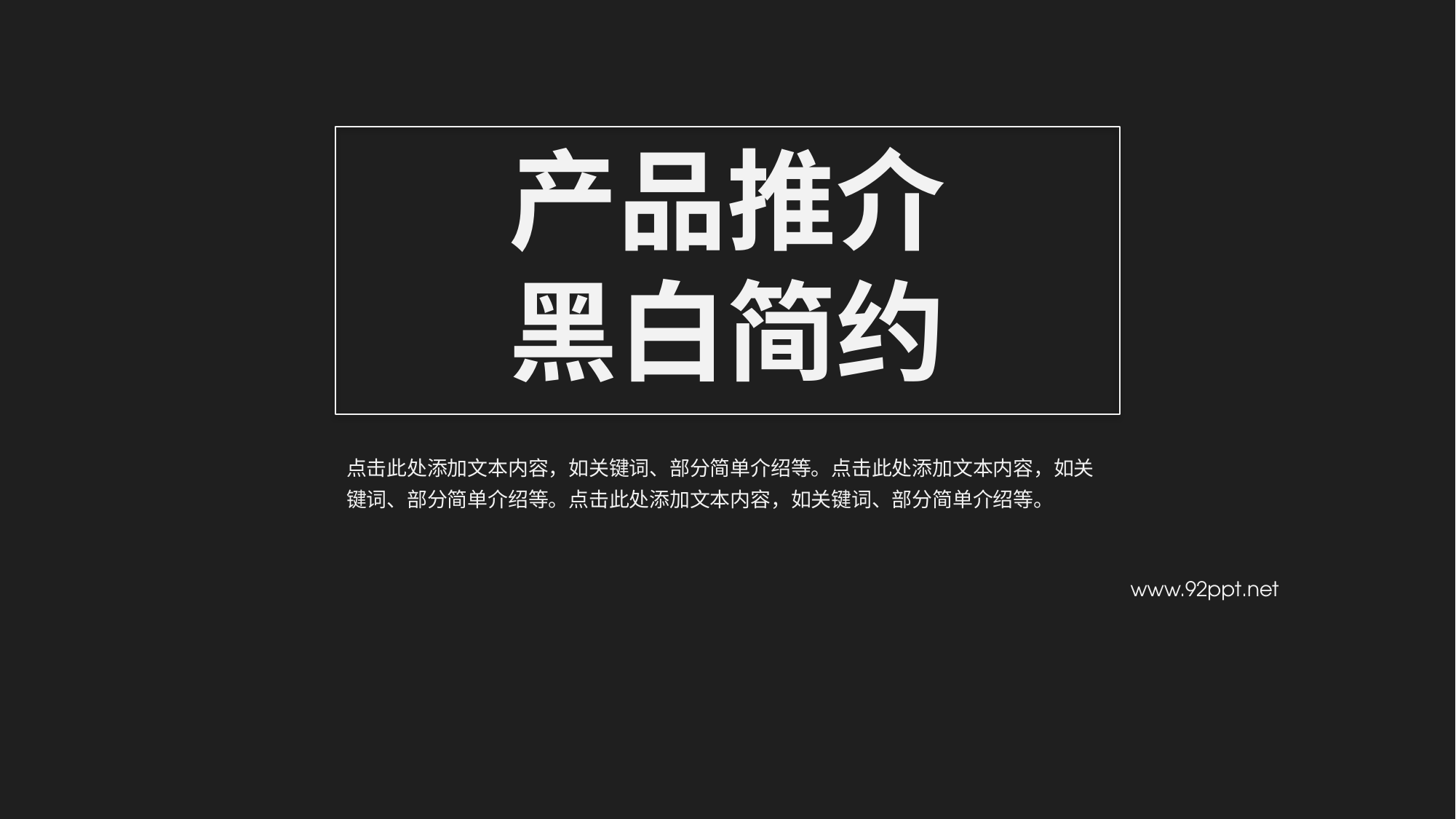

产品推介
黑白简约
点击此处添加文本内容，如关键词、部分简单介绍等。点击此处添加文本内容，如关键词、部分简单介绍等。点击此处添加文本内容，如关键词、部分简单介绍等。
www.92ppt.net